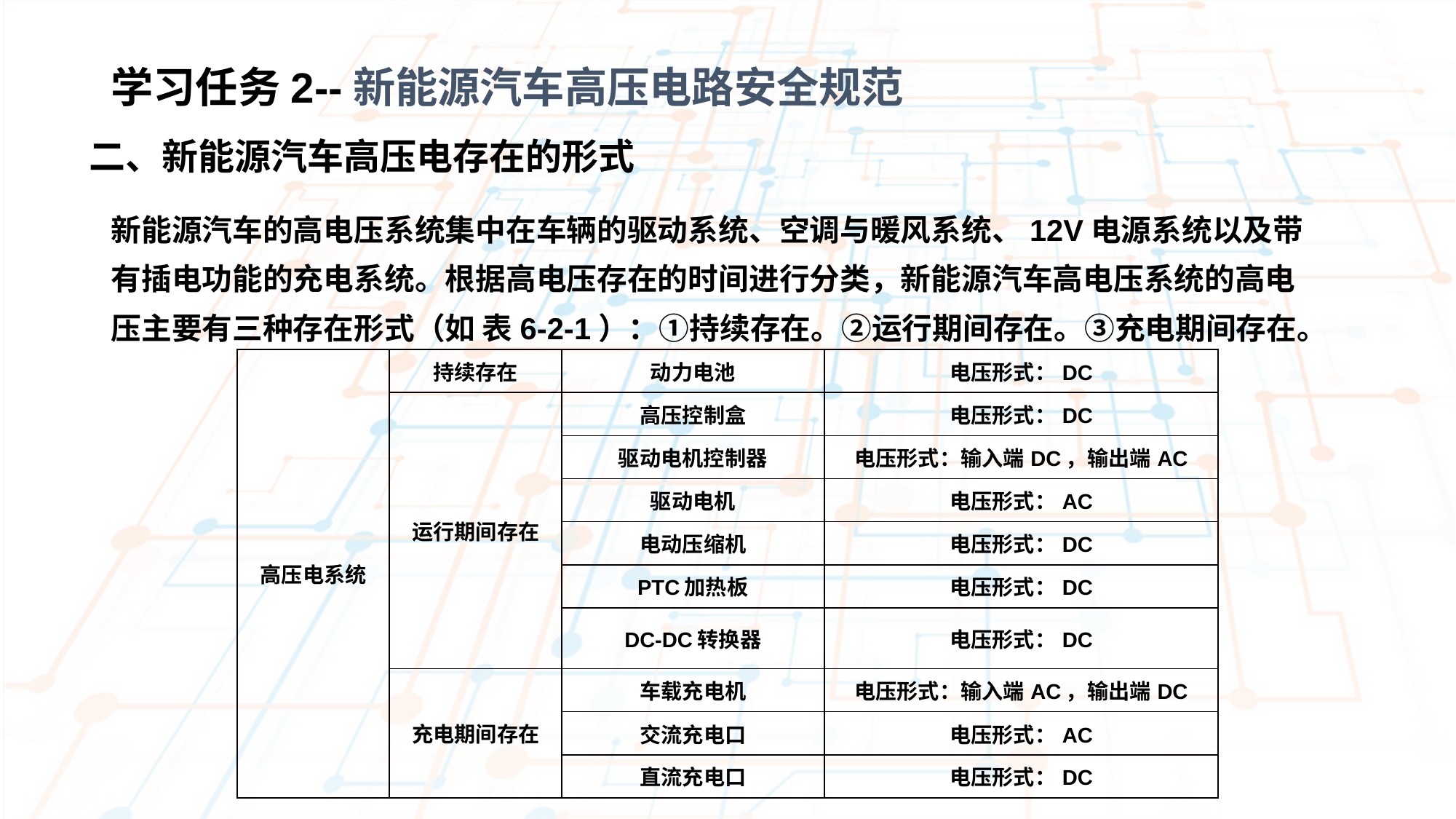

学习任务2--新能源汽车高压电路安全规范
二、新能源汽车高压电存在的形式

新能源汽车的高电压系统集中在车辆的驱动系统、空调与暖风系统、12V电源系统以及带有插电功能的充电系统。根据高电压存在的时间进行分类，新能源汽车高电压系统的高电压主要有三种存在形式（如 表6-2-1）：①持续存在。②运行期间存在。③充电期间存在。
| 高压电系统 | 持续存在 | 动力电池 | 电压形式：DC |
| --- | --- | --- | --- |
|  | 运行期间存在 | 高压控制盒 | 电压形式：DC |
|  |  | 驱动电机控制器 | 电压形式：输入端DC，输出端AC |
|  |  | 驱动电机 | 电压形式：AC |
|  |  | 电动压缩机 | 电压形式：DC |
|  |  | PTC加热板 | 电压形式：DC |
|  |  | DC-DC转换器 | 电压形式：DC |
|  | 充电期间存在 | 车载充电机 | 电压形式：输入端AC，输出端DC |
|  |  | 交流充电口 | 电压形式：AC |
|  |  | 直流充电口 | 电压形式：DC |